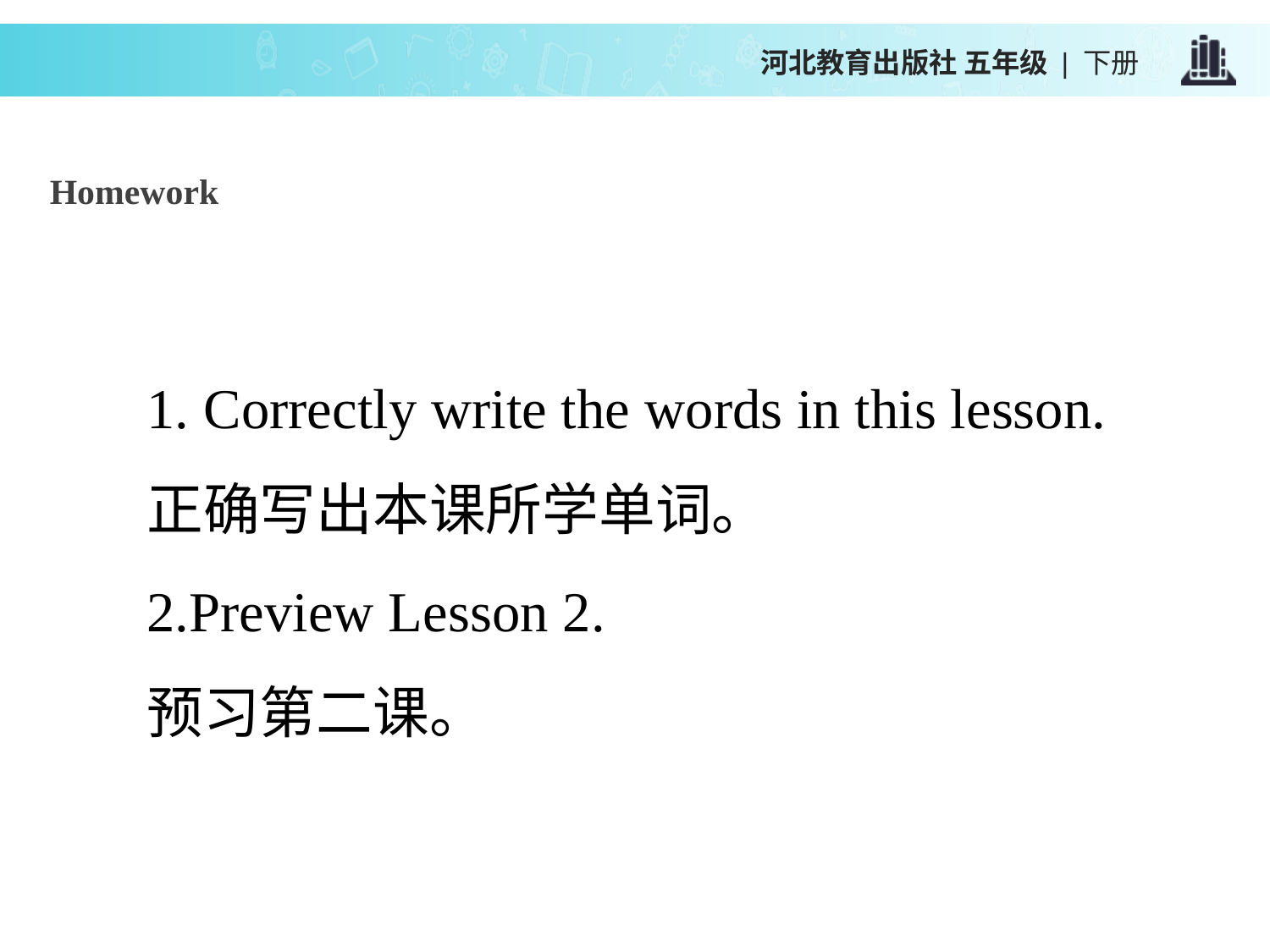

河北教育出版社 五年级 | 下册
Homework
1. Correctly write the words in this lesson.
正确写出本课所学单词。
2.Preview Lesson 2.
预习第二课。